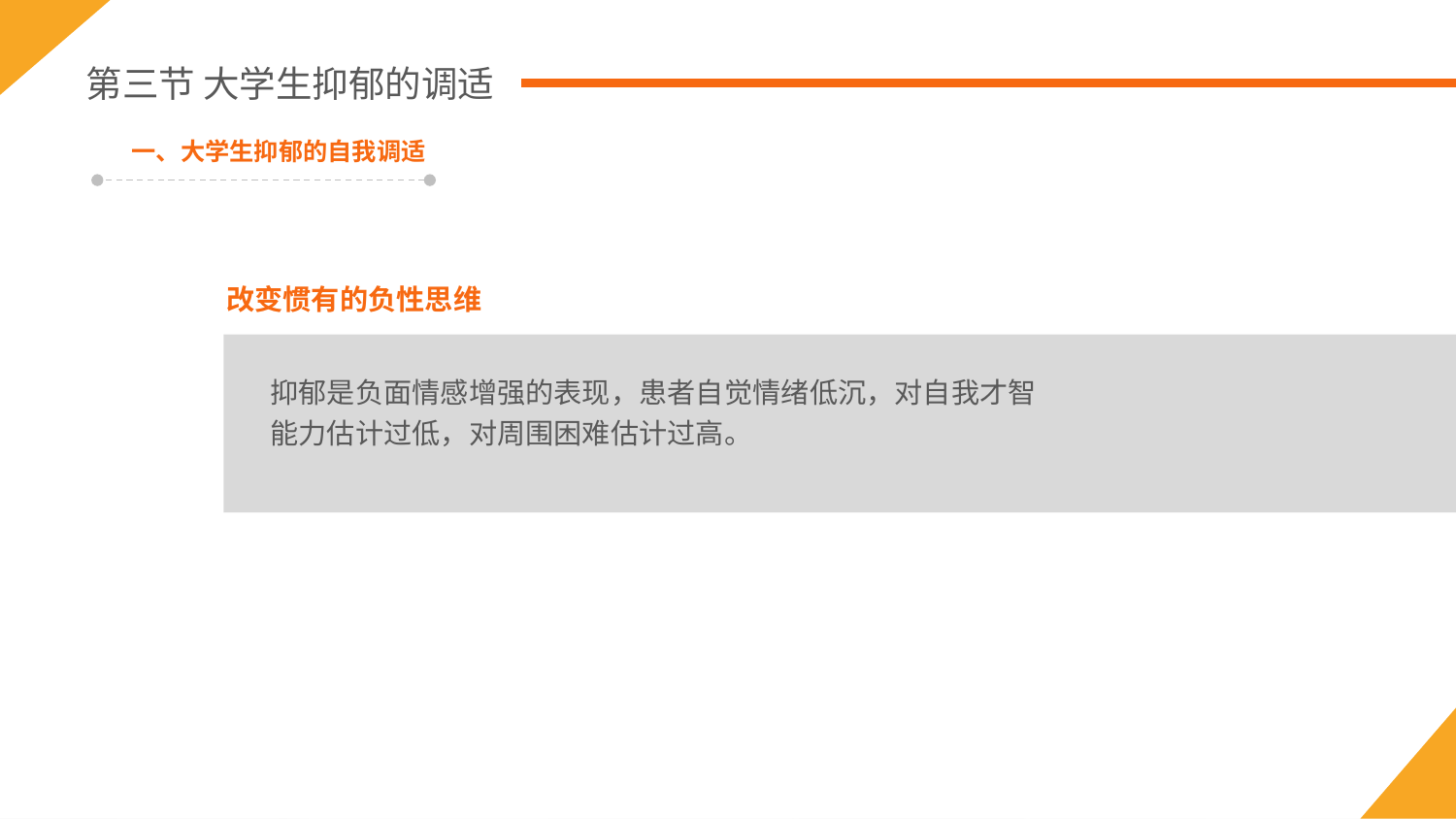

第三节 大学生抑郁的调适
一、大学生抑郁的自我调适
改变惯有的负性思维

抑郁是负面情感增强的表现，患者自觉情绪低沉，对自我才智能力估计过低，对周围困难估计过高。